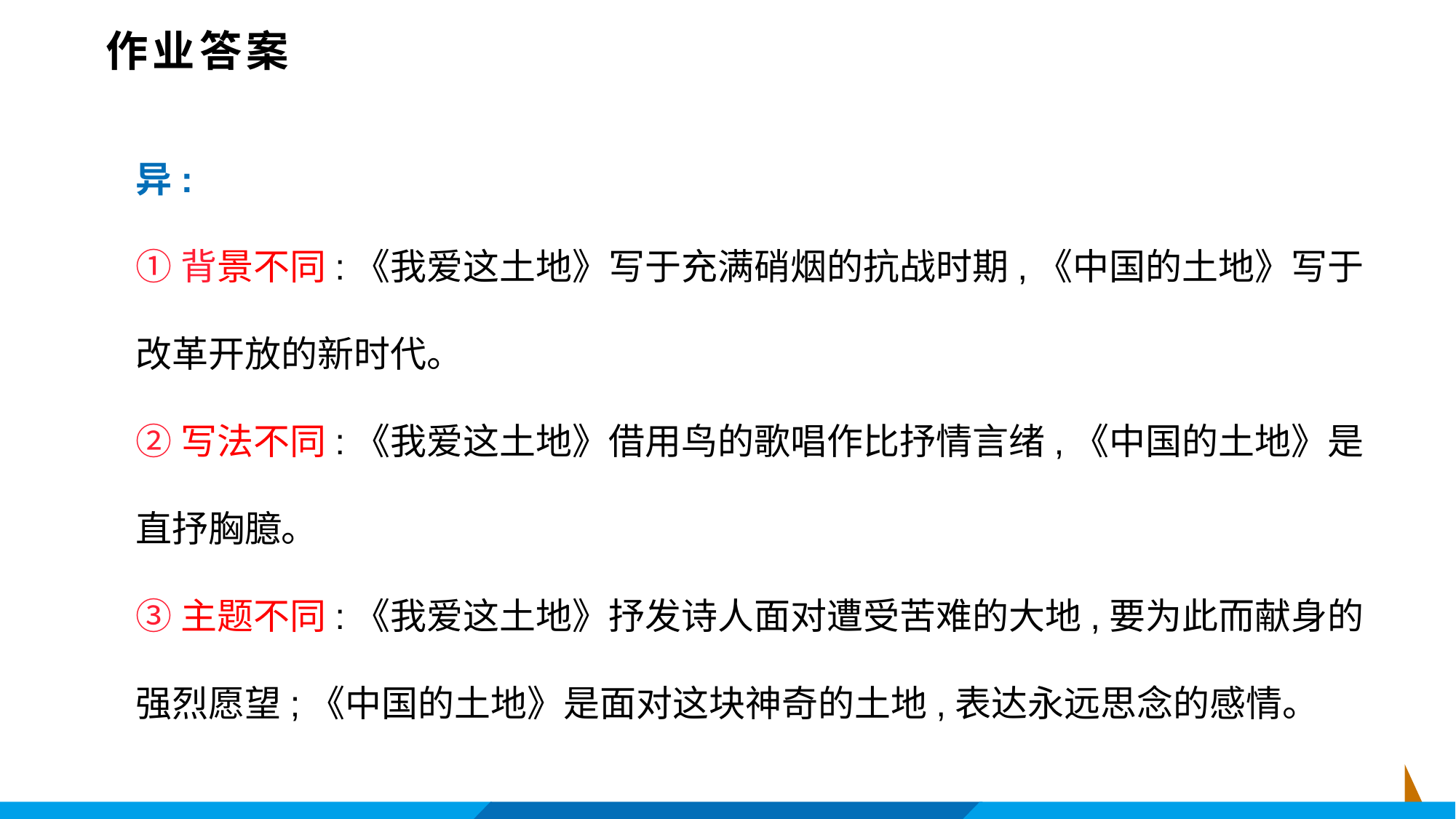

作业答案
异:
①背景不同:《我爱这土地》写于充满硝烟的抗战时期,《中国的土地》写于改革开放的新时代。
②写法不同:《我爱这土地》借用鸟的歌唱作比抒情言绪,《中国的土地》是直抒胸臆。
③主题不同:《我爱这土地》抒发诗人面对遭受苦难的大地,要为此而献身的强烈愿望;《中国的土地》是面对这块神奇的土地,表达永远思念的感情。